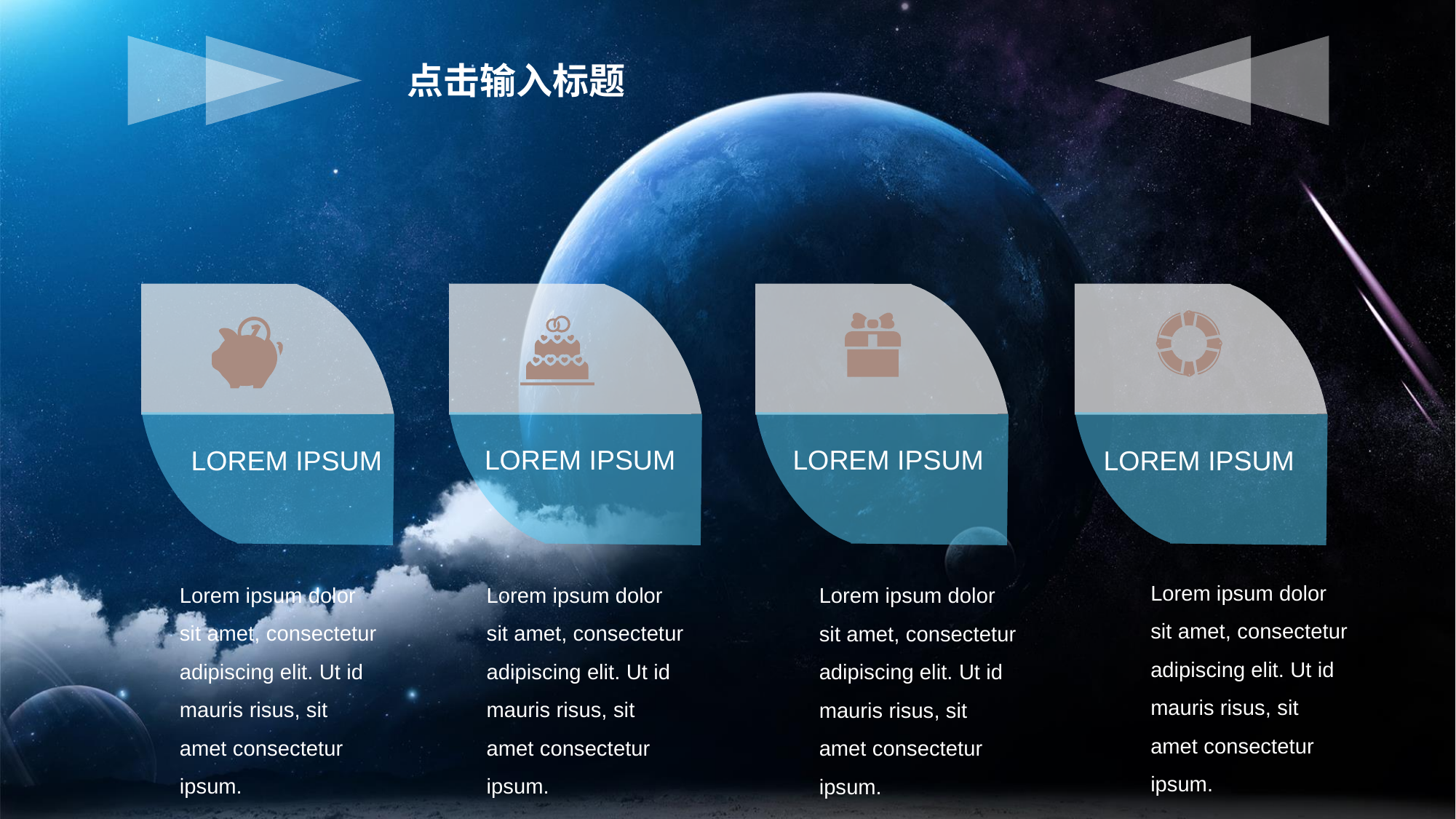

点击输入标题

LOREM IPSUM
LOREM IPSUM
LOREM IPSUM
LOREM IPSUM
Lorem ipsum dolor sit amet, consectetur adipiscing elit. Ut id mauris risus, sit amet consectetur ipsum.
Lorem ipsum dolor sit amet, consectetur adipiscing elit. Ut id mauris risus, sit amet consectetur ipsum.
Lorem ipsum dolor sit amet, consectetur adipiscing elit. Ut id mauris risus, sit amet consectetur ipsum.
Lorem ipsum dolor sit amet, consectetur adipiscing elit. Ut id mauris risus, sit amet consectetur ipsum.